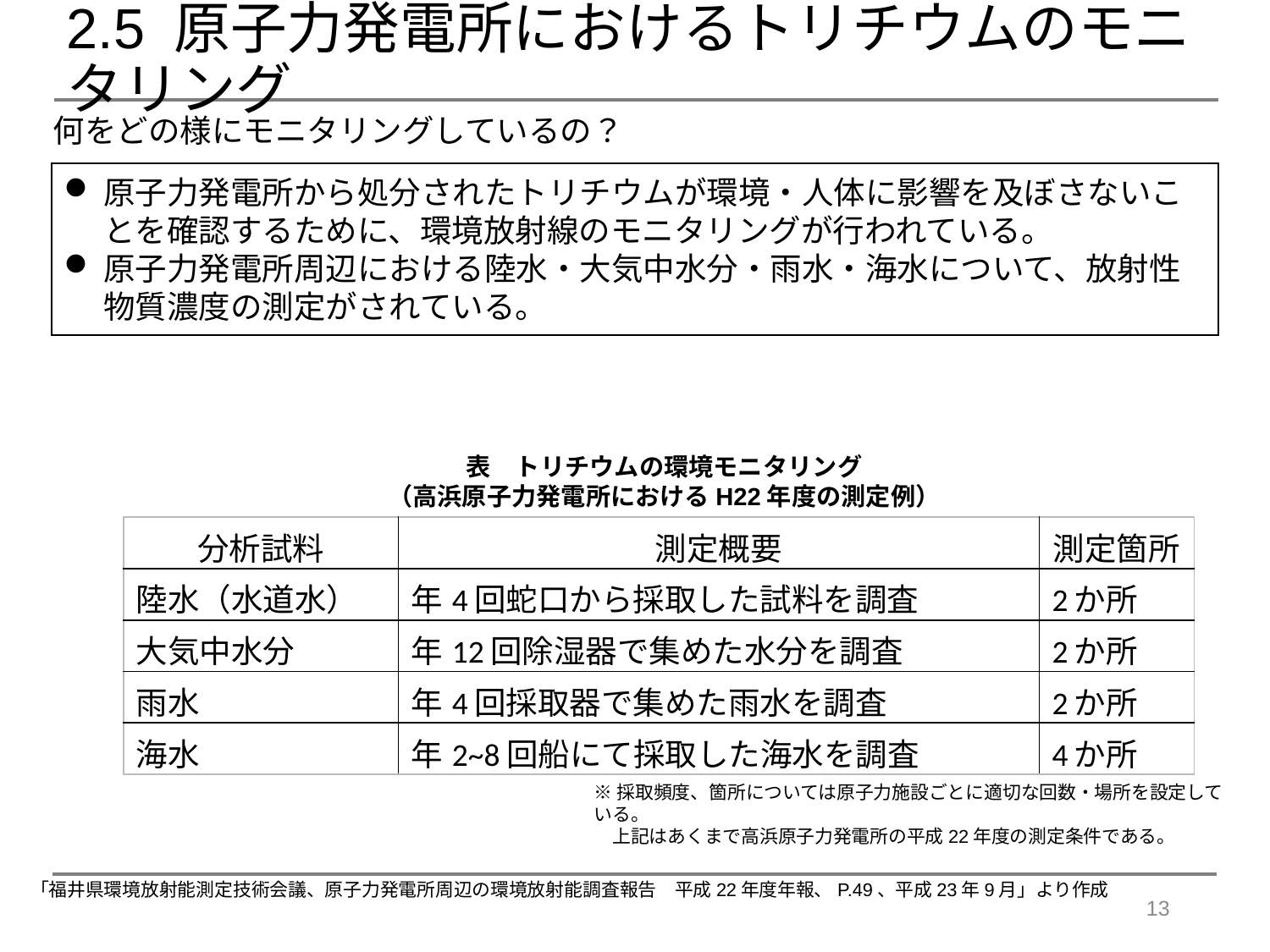

# 2.5 原子力発電所におけるトリチウムのモニタリング
何をどの様にモニタリングしているの？
原子力発電所から処分されたトリチウムが環境・人体に影響を及ぼさないことを確認するために、環境放射線のモニタリングが行われている。
原子力発電所周辺における陸水・大気中水分・雨水・海水について、放射性物質濃度の測定がされている。
表　トリチウムの環境モニタリング
（高浜原子力発電所におけるH22年度の測定例）
| 分析試料 | 測定概要 | 測定箇所 |
| --- | --- | --- |
| 陸水（水道水） | 年4回蛇口から採取した試料を調査 | 2か所 |
| 大気中水分 | 年12回除湿器で集めた水分を調査 | 2か所 |
| 雨水 | 年4回採取器で集めた雨水を調査 | 2か所 |
| 海水 | 年2~8回船にて採取した海水を調査 | 4か所 |
※採取頻度、箇所については原子力施設ごとに適切な回数・場所を設定している。
　上記はあくまで高浜原子力発電所の平成22年度の測定条件である。
「福井県環境放射能測定技術会議、原子力発電所周辺の環境放射能調査報告　平成22年度年報、P.49、平成23年9月」より作成
13